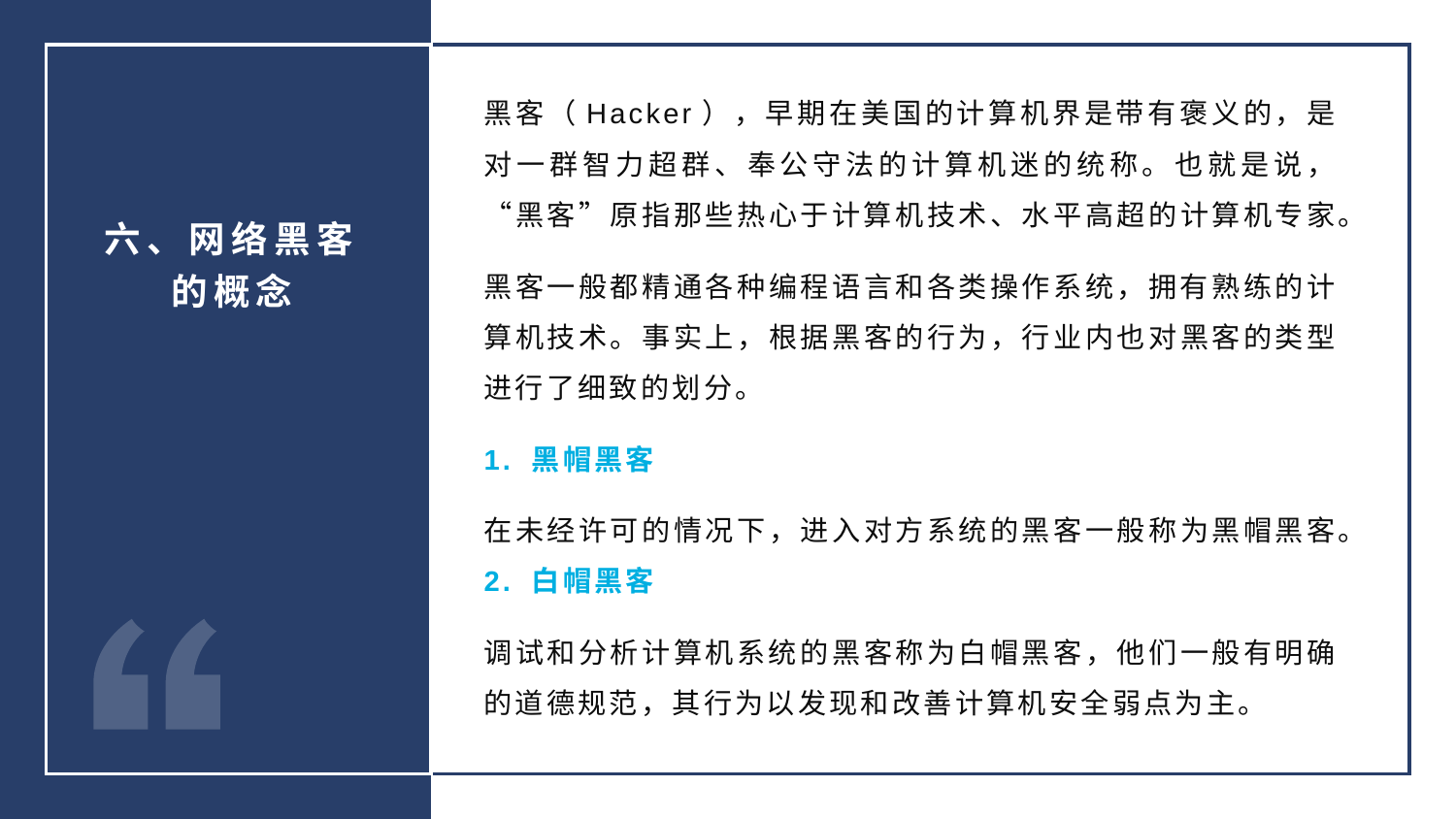

黑客（Hacker），早期在美国的计算机界是带有褒义的，是对一群智力超群、奉公守法的计算机迷的统称。也就是说，“黑客”原指那些热心于计算机技术、水平高超的计算机专家。
黑客一般都精通各种编程语言和各类操作系统，拥有熟练的计算机技术。事实上，根据黑客的行为，行业内也对黑客的类型进行了细致的划分。
1. 黑帽黑客
在未经许可的情况下，进入对方系统的黑客一般称为黑帽黑客。2. 白帽黑客
调试和分析计算机系统的黑客称为白帽黑客，他们一般有明确的道德规范，其行为以发现和改善计算机安全弱点为主。
六、网络黑客的概念